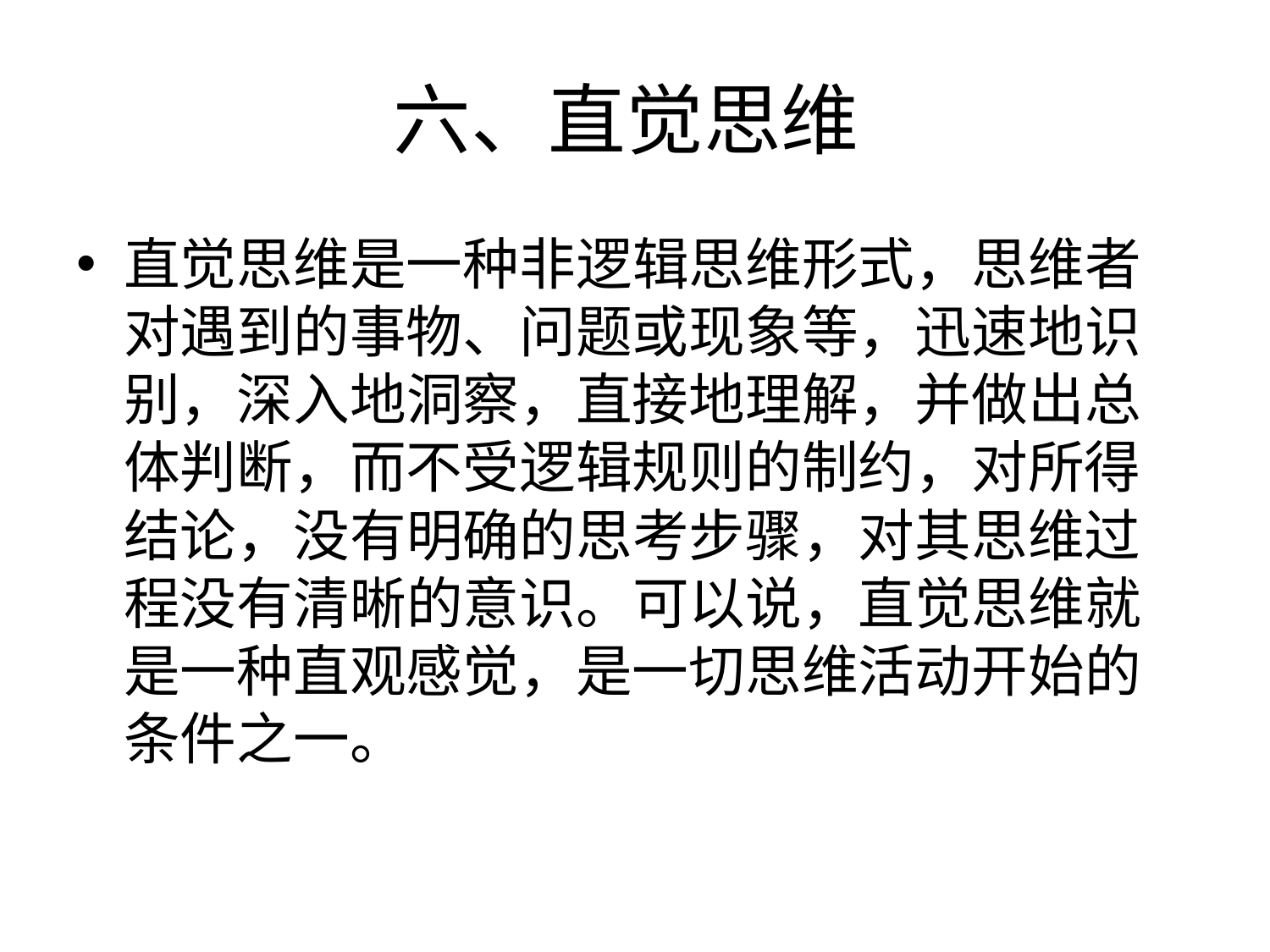

# 六、直觉思维
直觉思维是一种非逻辑思维形式，思维者对遇到的事物、问题或现象等，迅速地识别，深入地洞察，直接地理解，并做出总体判断，而不受逻辑规则的制约，对所得结论，没有明确的思考步骤，对其思维过程没有清晰的意识。可以说，直觉思维就是一种直观感觉，是一切思维活动开始的条件之一。